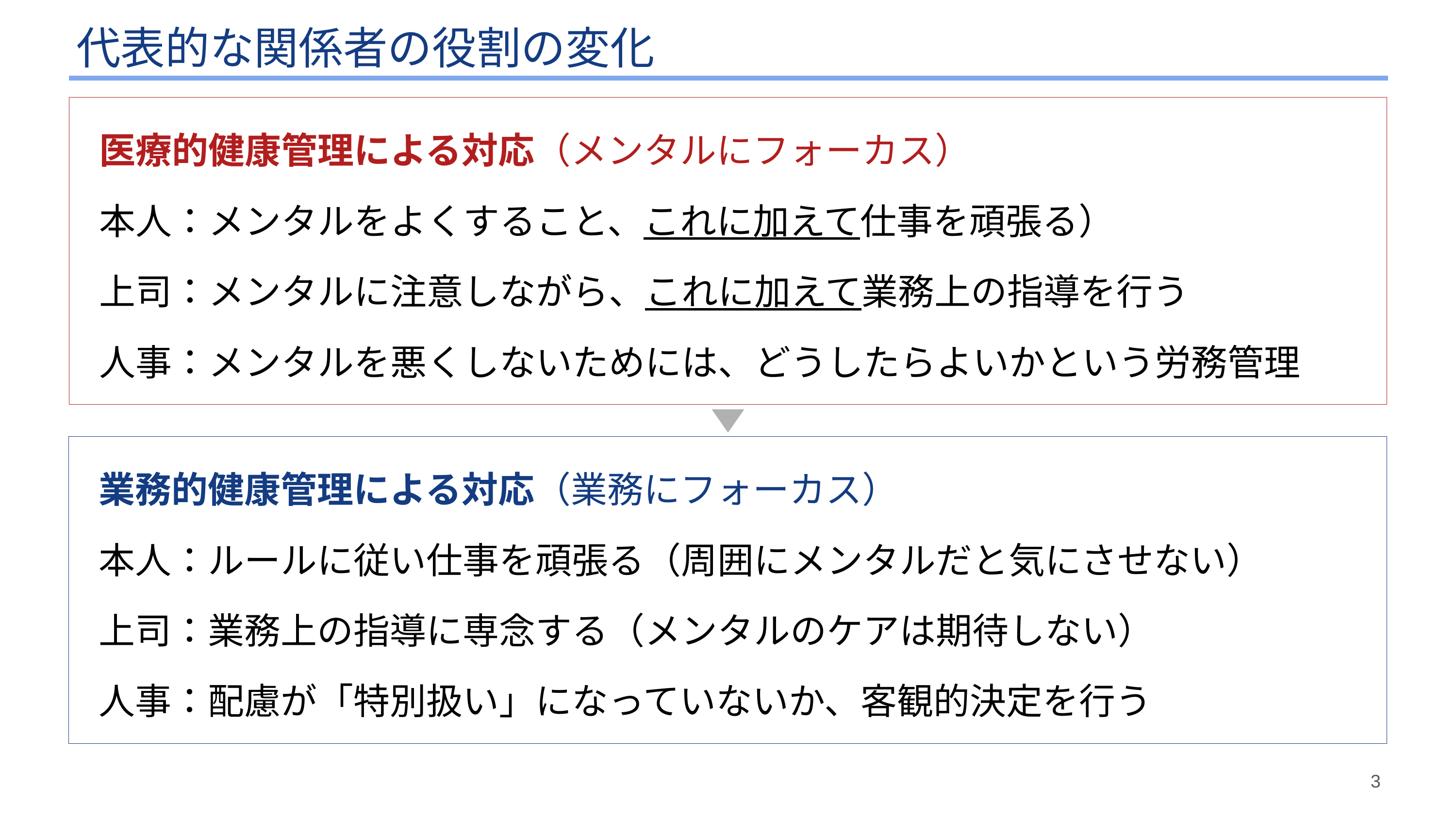

# 代表的な関係者の役割の変化
医療的健康管理による対応（メンタルにフォーカス）
本人：メンタルをよくすること、これに加えて仕事を頑張る）
上司：メンタルに注意しながら、これに加えて業務上の指導を行う
人事：メンタルを悪くしないためには、どうしたらよいかという労務管理

業務的健康管理による対応（業務にフォーカス）
本人：ルールに従い仕事を頑張る（周囲にメンタルだと気にさせない）
上司：業務上の指導に専念する（メンタルのケアは期待しない）
人事：配慮が「特別扱い」になっていないか、客観的決定を行う
3